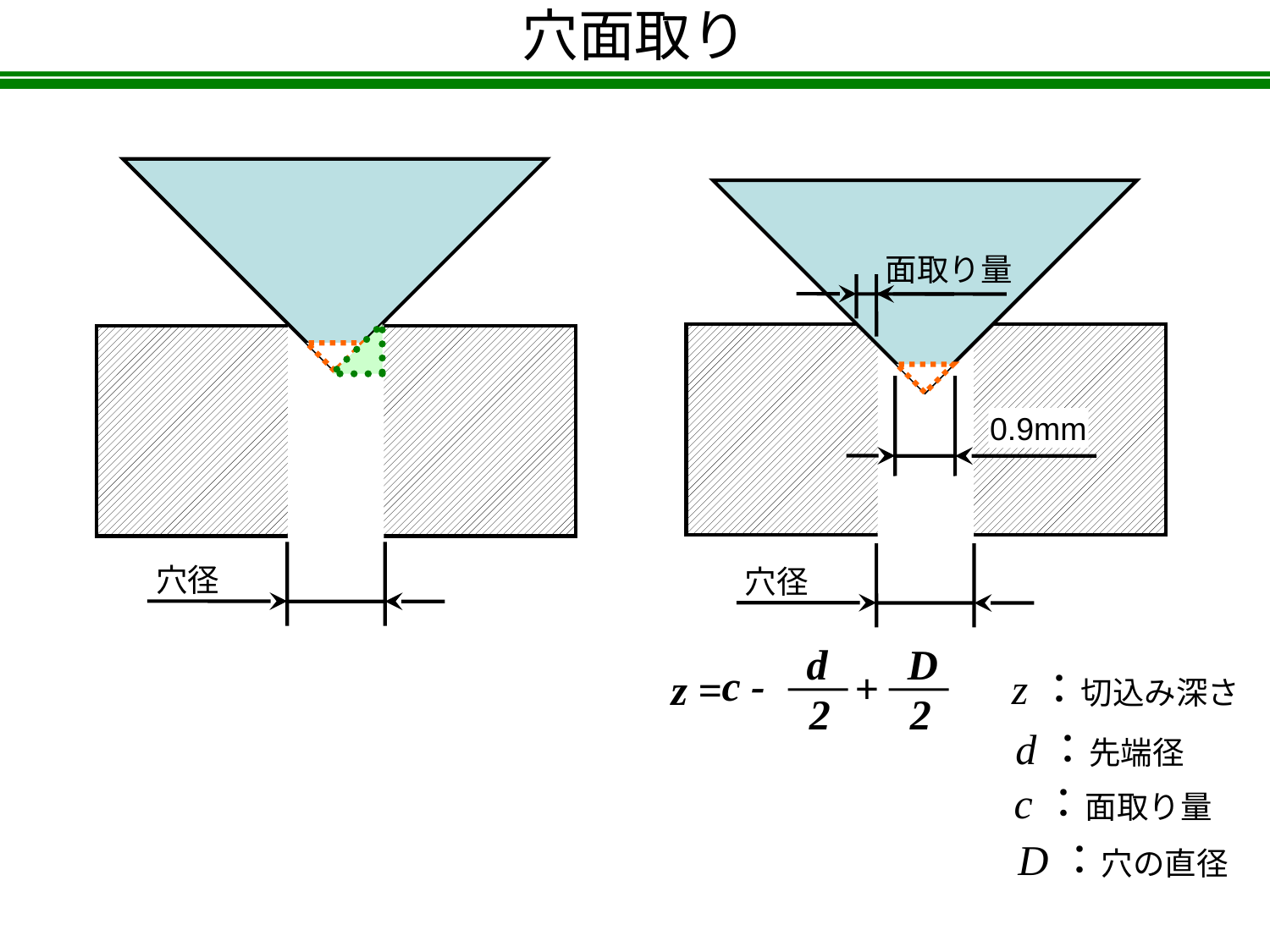

穴面取り

面取り量

0.9mm

穴径
穴径

d
D
c -
+
z：切込み深さ
z =
2
2

d：先端径
c：面取り量
D：穴の直径